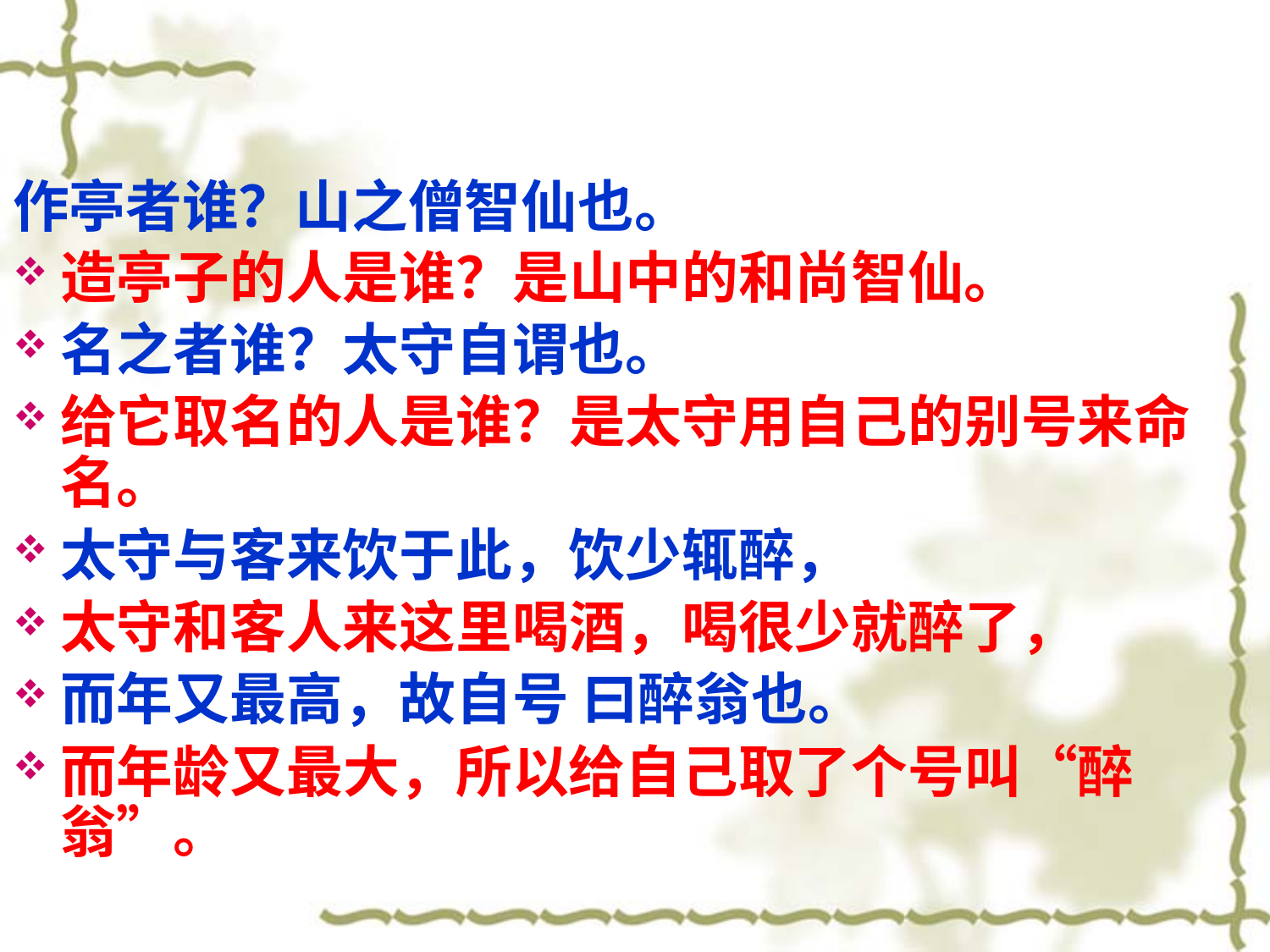

作亭者谁？山之僧智仙也。
造亭子的人是谁？是山中的和尚智仙。
名之者谁？太守自谓也。
给它取名的人是谁？是太守用自己的别号来命名。
太守与客来饮于此，饮少辄醉，
太守和客人来这里喝酒，喝很少就醉了，
而年又最高，故自号 曰醉翁也。
而年龄又最大，所以给自己取了个号叫“醉翁”。